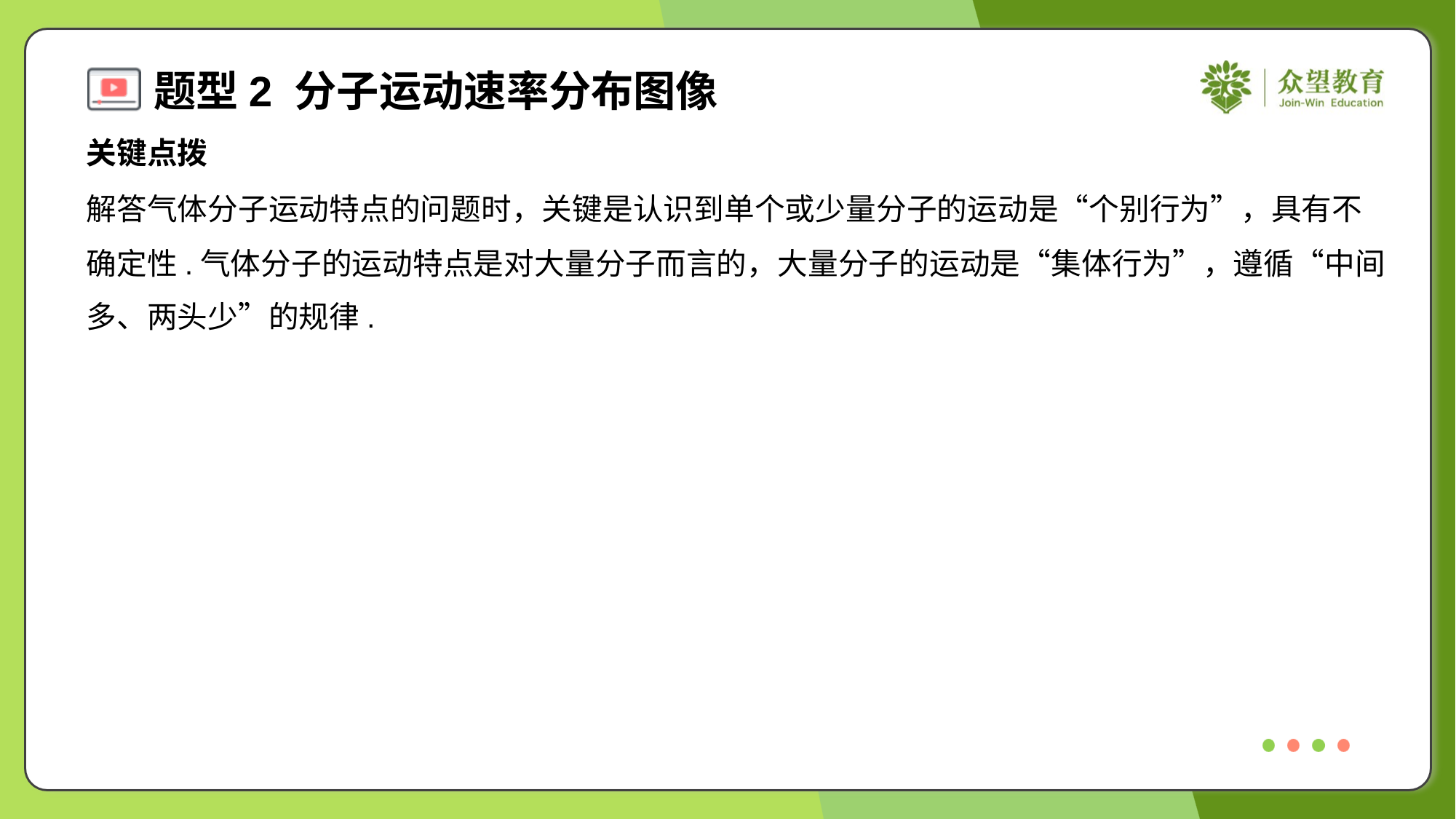

关键点拨
解答气体分子运动特点的问题时，关键是认识到单个或少量分子的运动是“个别行为”，具有不
确定性.气体分子的运动特点是对大量分子而言的，大量分子的运动是“集体行为”，遵循“中间
多、两头少”的规律.